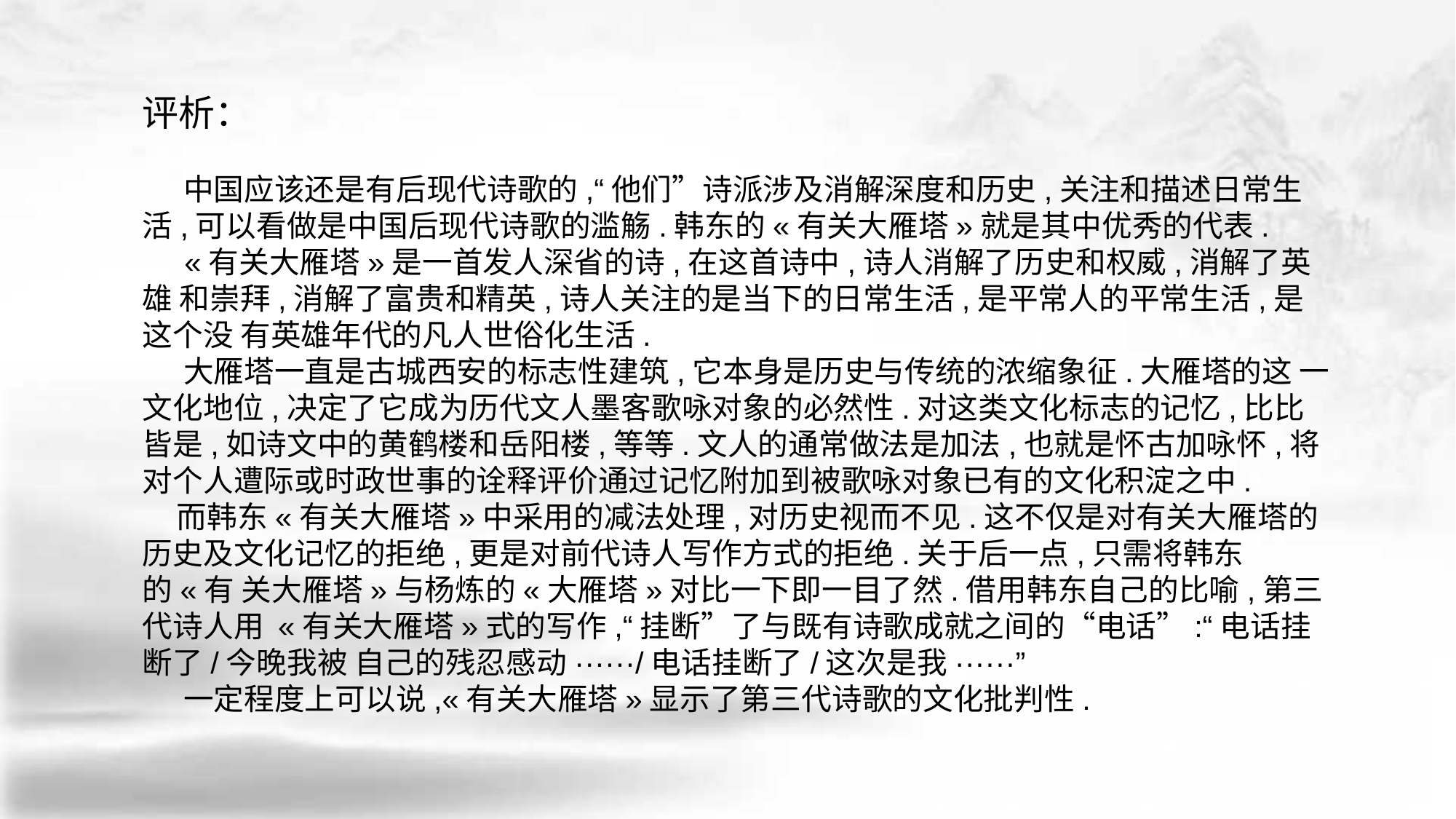

评析：

     中国应该还是有后现代诗歌的,“他们”诗派涉及消解深度和历史,关注和描述日常生 活,可以看做是中国后现代诗歌的滥觞.韩东的«有关大雁塔»就是其中优秀的代表.
     «有关大雁塔»是一首发人深省的诗,在这首诗中,诗人消解了历史和权威,消解了英雄 和崇拜,消解了富贵和精英,诗人关注的是当下的日常生活,是平常人的平常生活,是这个没 有英雄年代的凡人世俗化生活.
     大雁塔一直是古城西安的标志性建筑,它本身是历史与传统的浓缩象征.大雁塔的这 一文化地位,决定了它成为历代文人墨客歌咏对象的必然性.对这类文化标志的记忆,比比 皆是,如诗文中的黄鹤楼和岳阳楼,等等.文人的通常做法是加法,也就是怀古加咏怀,将 对个人遭际或时政世事的诠释评价通过记忆附加到被歌咏对象已有的文化积淀之中.
    而韩东«有关大雁塔»中采用的减法处理,对历史视而不见.这不仅是对有关大雁塔的 历史及文化记忆的拒绝,更是对前代诗人写作方式的拒绝.关于后一点,只需将韩东的«有 关大雁塔»与杨炼的«大雁塔»对比一下即一目了然.借用韩东自己的比喻,第三代诗人用 «有关大雁塔»式的写作,“挂断”了与既有诗歌成就之间的“电话”:“电话挂断了/今晚我被 自己的残忍感动······/电话挂断了/这次是我······”
     一定程度上可以说,«有关大雁塔»显示了第三代诗歌的文化批判性.